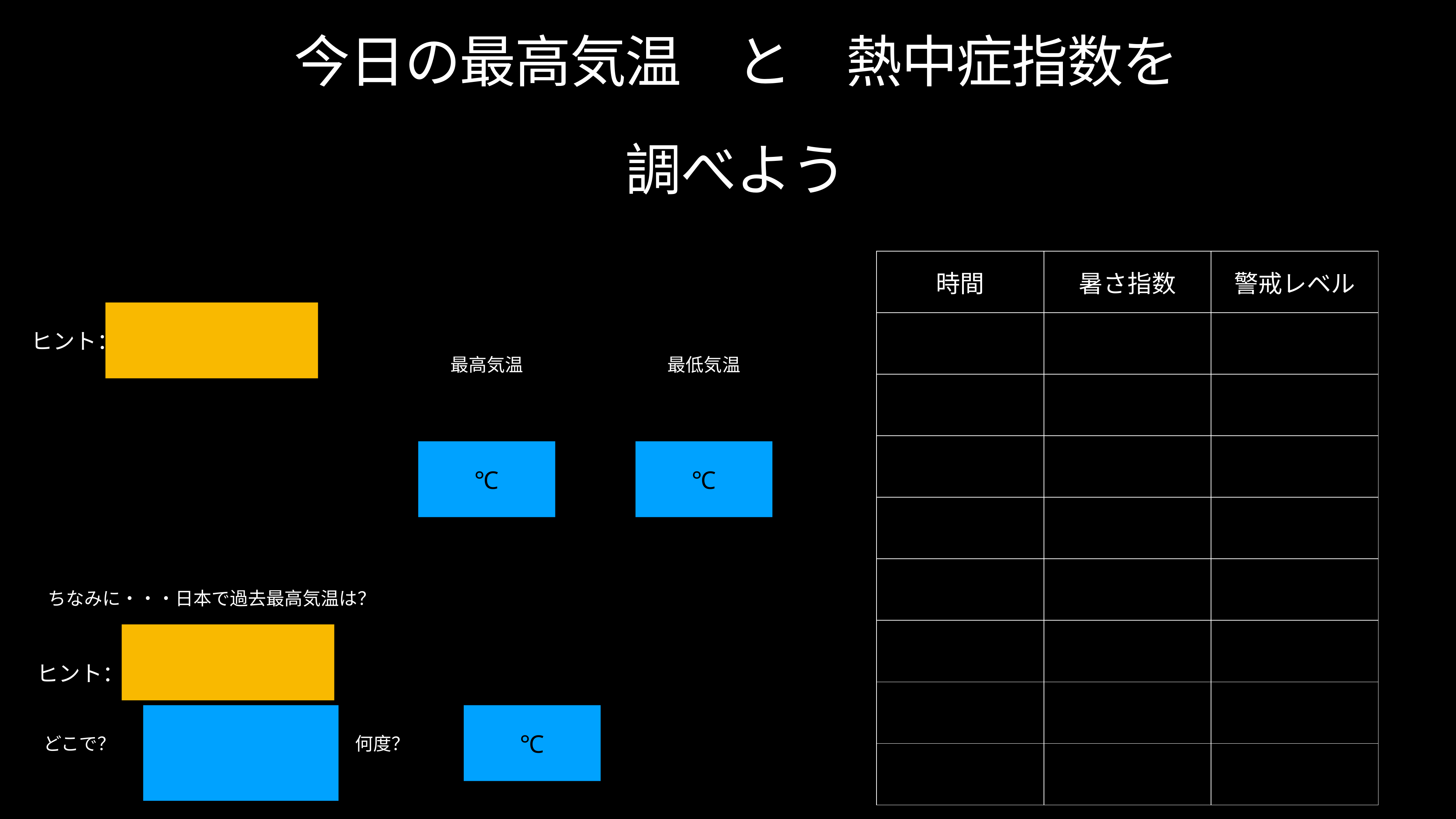

今日の最高気温　と　熱中症指数を

調べよう
| 時間 | 暑さ指数 | 警戒レベル |
| --- | --- | --- |
|  |  |  |
|  |  |  |
|  |  |  |
|  |  |  |
|  |  |  |
|  |  |  |
|  |  |  |
|  |  |  |

ヒント：大阪　熱中症指数
最高気温
最低気温
℃
℃
ちなみに・・・日本で過去最高気温は？

ヒント：日本　過去最高気温

℃
何度？
どこで？